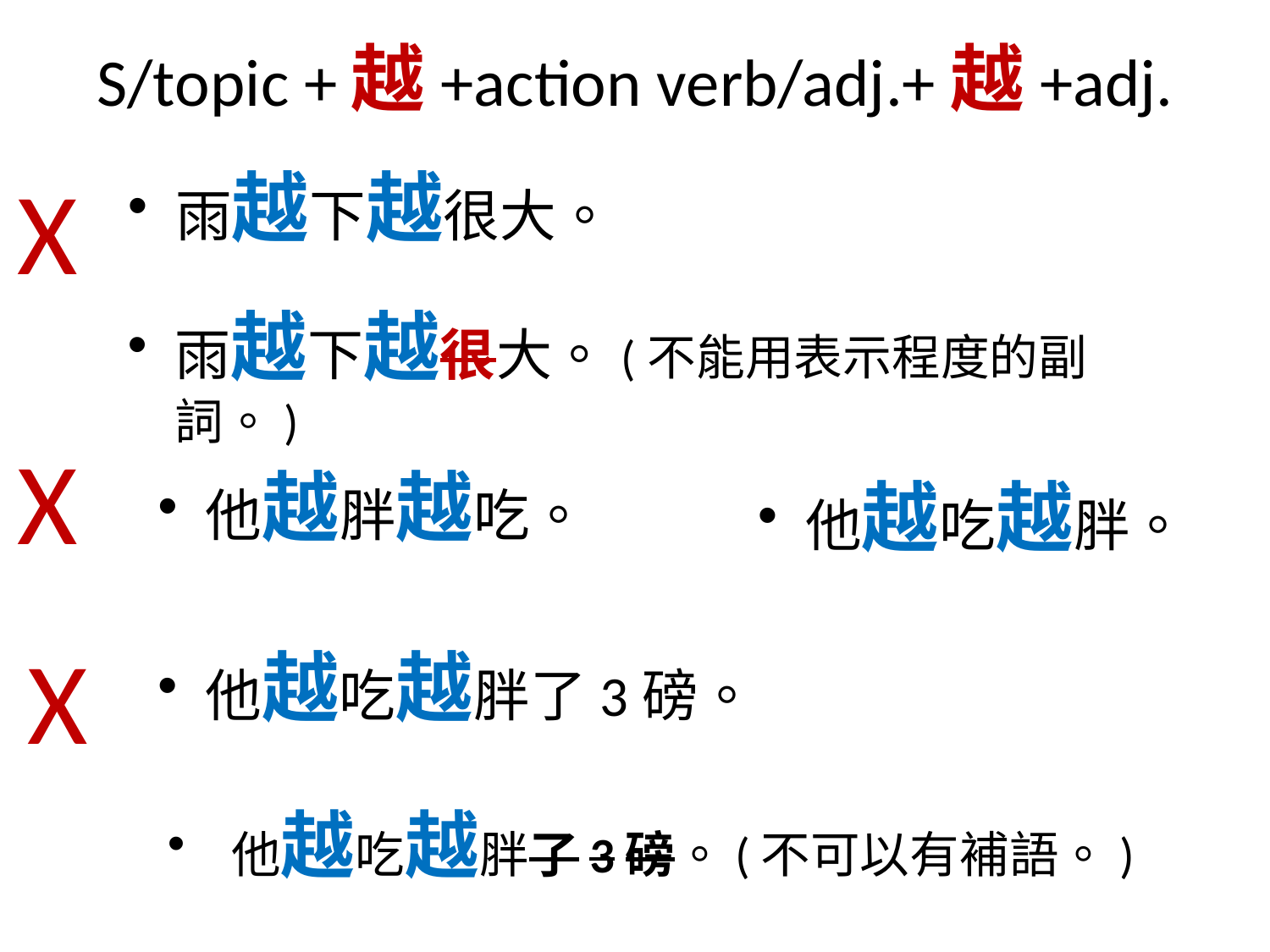

# S/topic +越+action verb/adj.+越+adj.
雨越下越很大。
X
雨越下越很大。(不能用表示程度的副詞。)
X
他越胖越吃。
他越吃越胖。
X
他越吃越胖了3磅。
 他越吃越胖了3磅。(不可以有補語。)